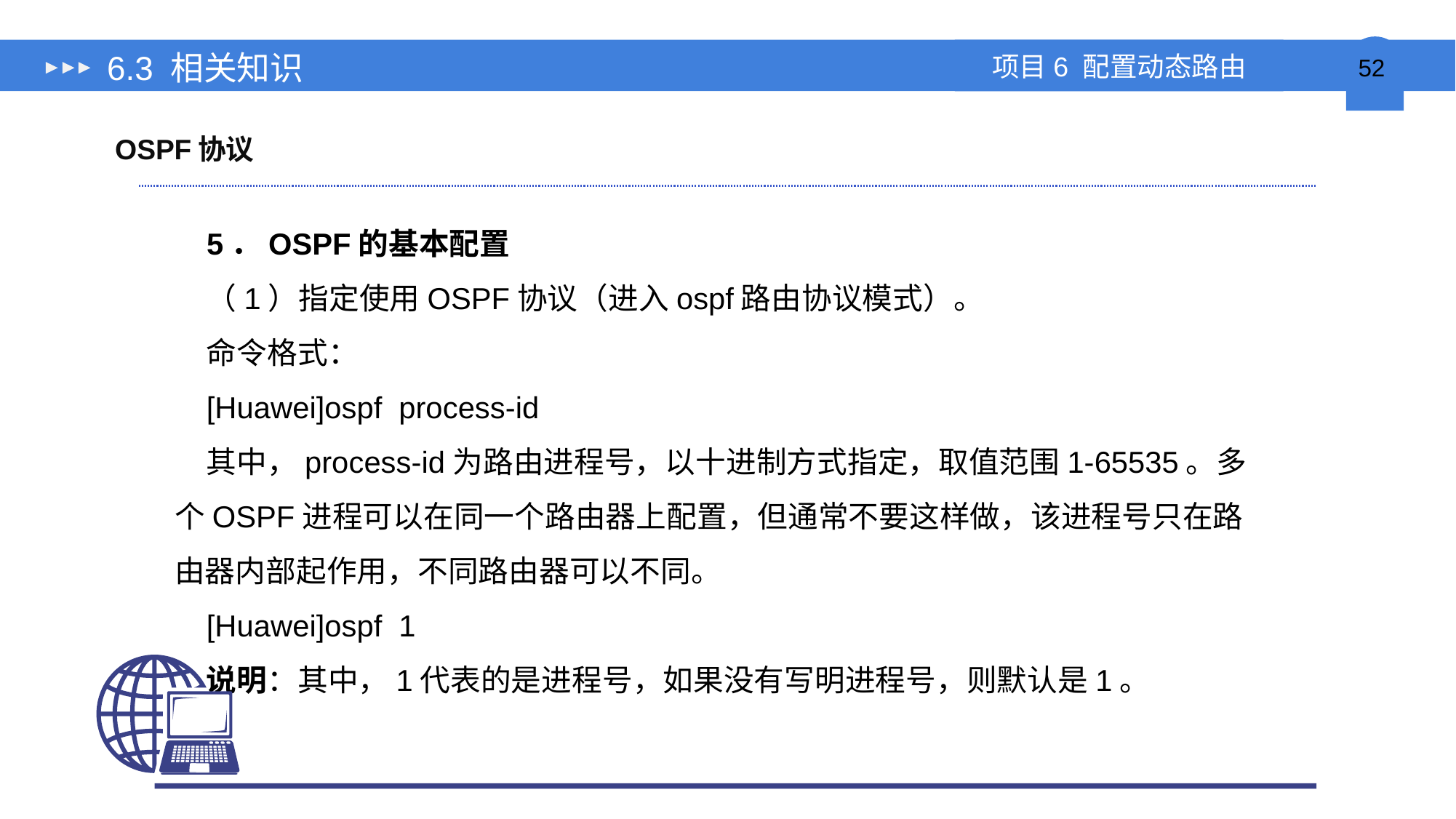

# 6.3 相关知识
OSPF协议

5．OSPF的基本配置
（1）指定使用OSPF协议（进入ospf路由协议模式）。
命令格式：
[Huawei]ospf  process-id
其中，process-id为路由进程号，以十进制方式指定，取值范围1-65535。多个OSPF进程可以在同一个路由器上配置，但通常不要这样做，该进程号只在路由器内部起作用，不同路由器可以不同。
[Huawei]ospf  1
说明：其中，1代表的是进程号，如果没有写明进程号，则默认是1。